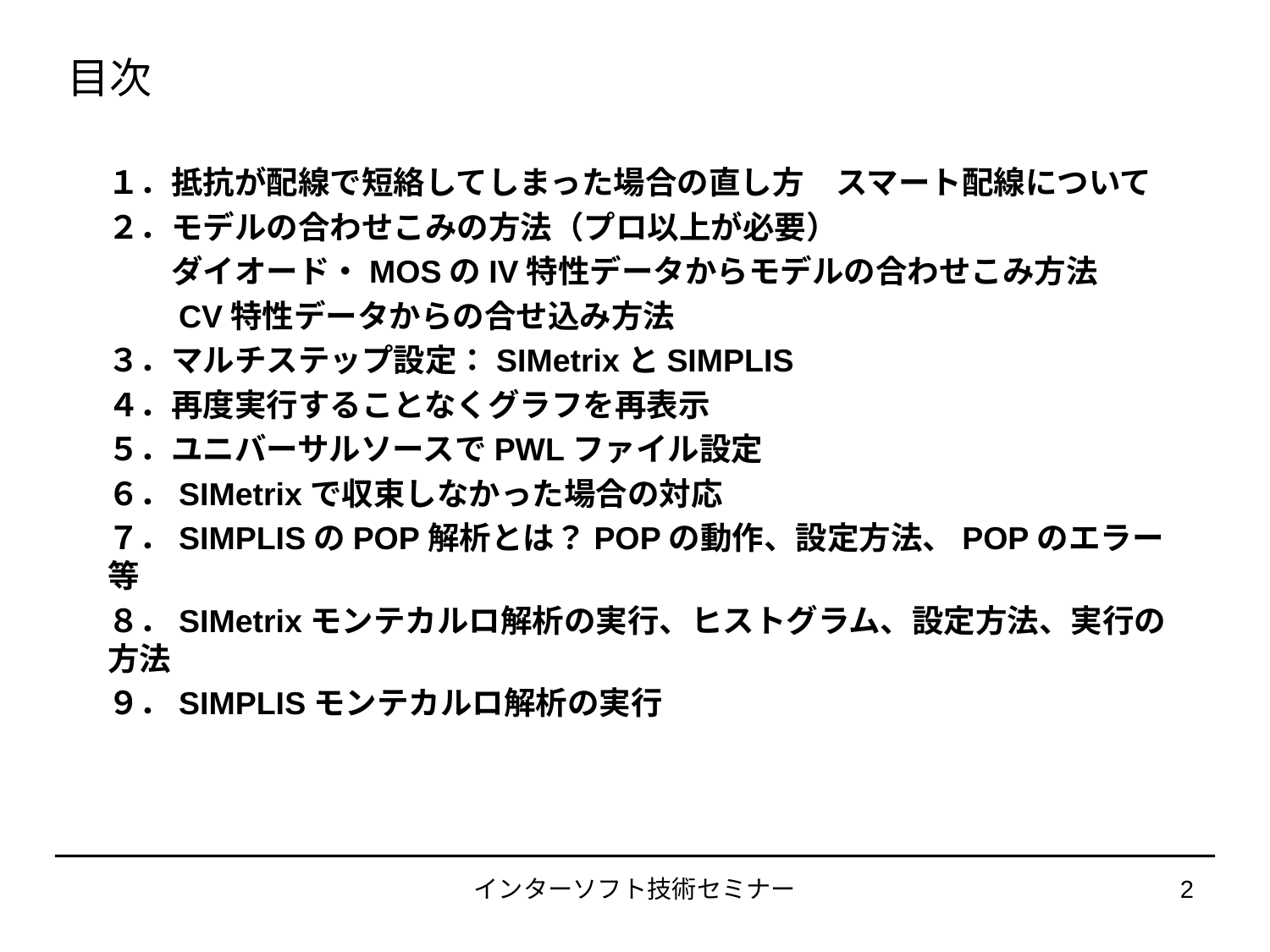

# 目次
１．抵抗が配線で短絡してしまった場合の直し方　スマート配線について
２．モデルの合わせこみの方法（プロ以上が必要）
　　ダイオード・MOSのIV特性データからモデルの合わせこみ方法
　　CV特性データからの合せ込み方法
３．マルチステップ設定：SIMetrixとSIMPLIS
４．再度実行することなくグラフを再表示
５．ユニバーサルソースでPWLファイル設定
６．SIMetrixで収束しなかった場合の対応
７．SIMPLISのPOP解析とは？POPの動作、設定方法、POPのエラー等
８．SIMetrixモンテカルロ解析の実行、ヒストグラム、設定方法、実行の方法
９．SIMPLISモンテカルロ解析の実行

インターソフト技術セミナー
2